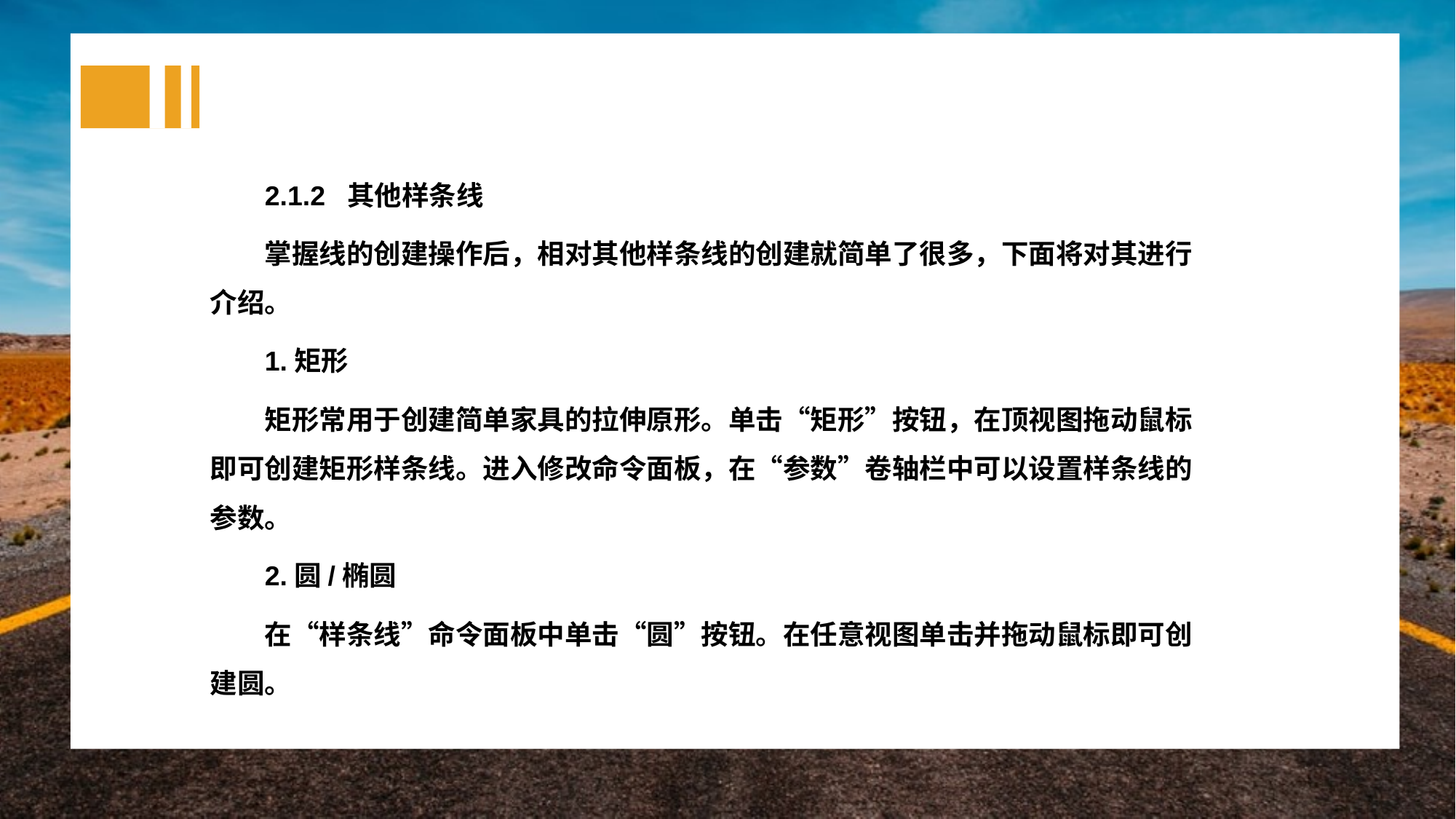

2.1.2  其他样条线
掌握线的创建操作后，相对其他样条线的创建就简单了很多，下面将对其进行介绍。
1.矩形
矩形常用于创建简单家具的拉伸原形。单击“矩形”按钮，在顶视图拖动鼠标即可创建矩形样条线。进入修改命令面板，在“参数”卷轴栏中可以设置样条线的参数。
2.圆/椭圆
在“样条线”命令面板中单击“圆”按钮。在任意视图单击并拖动鼠标即可创建圆。